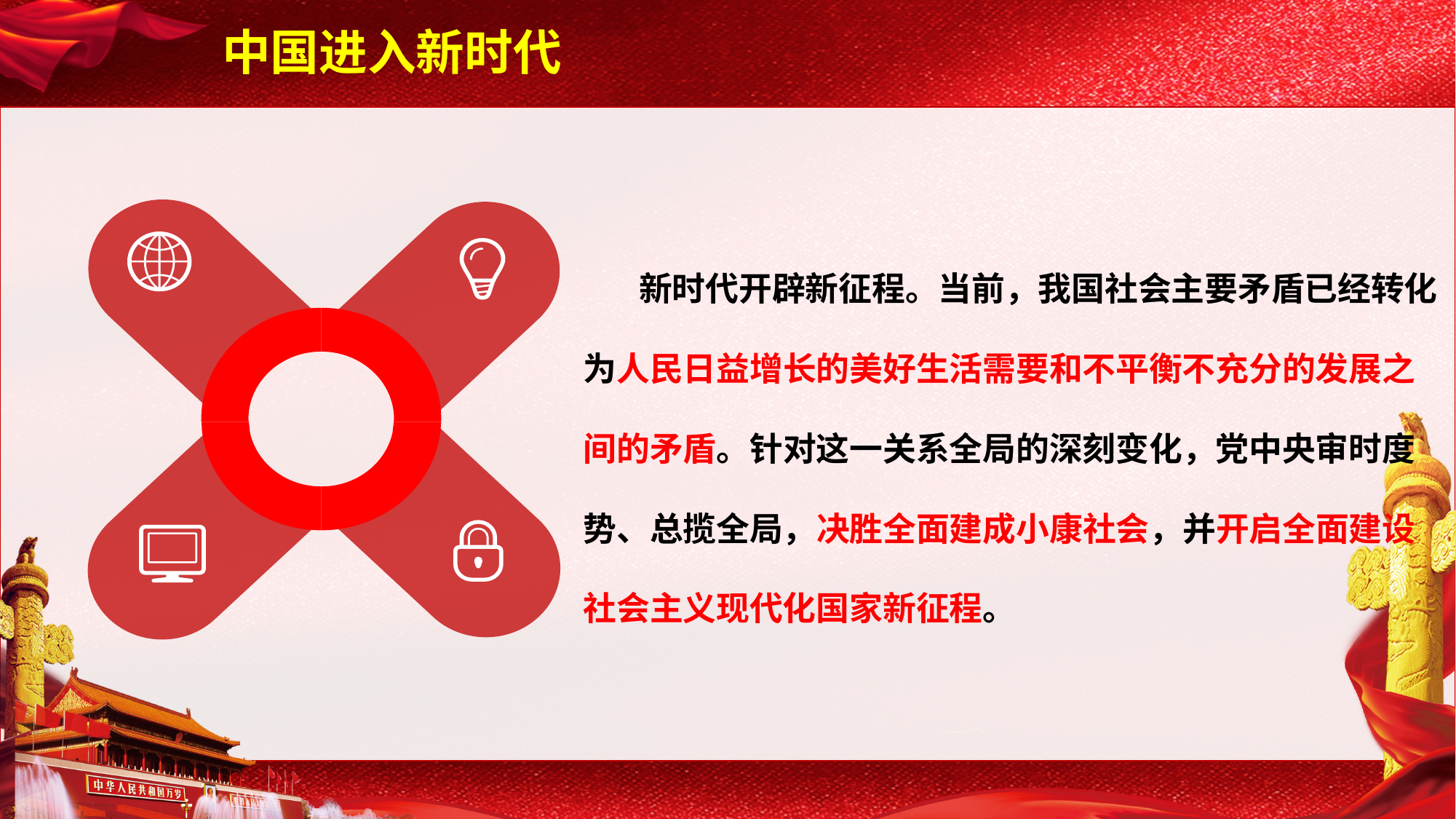

中国进入新时代

       新时代开辟新征程。当前，我国社会主要矛盾已经转化为人民日益增长的美好生活需要和不平衡不充分的发展之间的矛盾。针对这一关系全局的深刻变化，党中央审时度势、总揽全局，决胜全面建成小康社会，并开启全面建设社会主义现代化国家新征程。